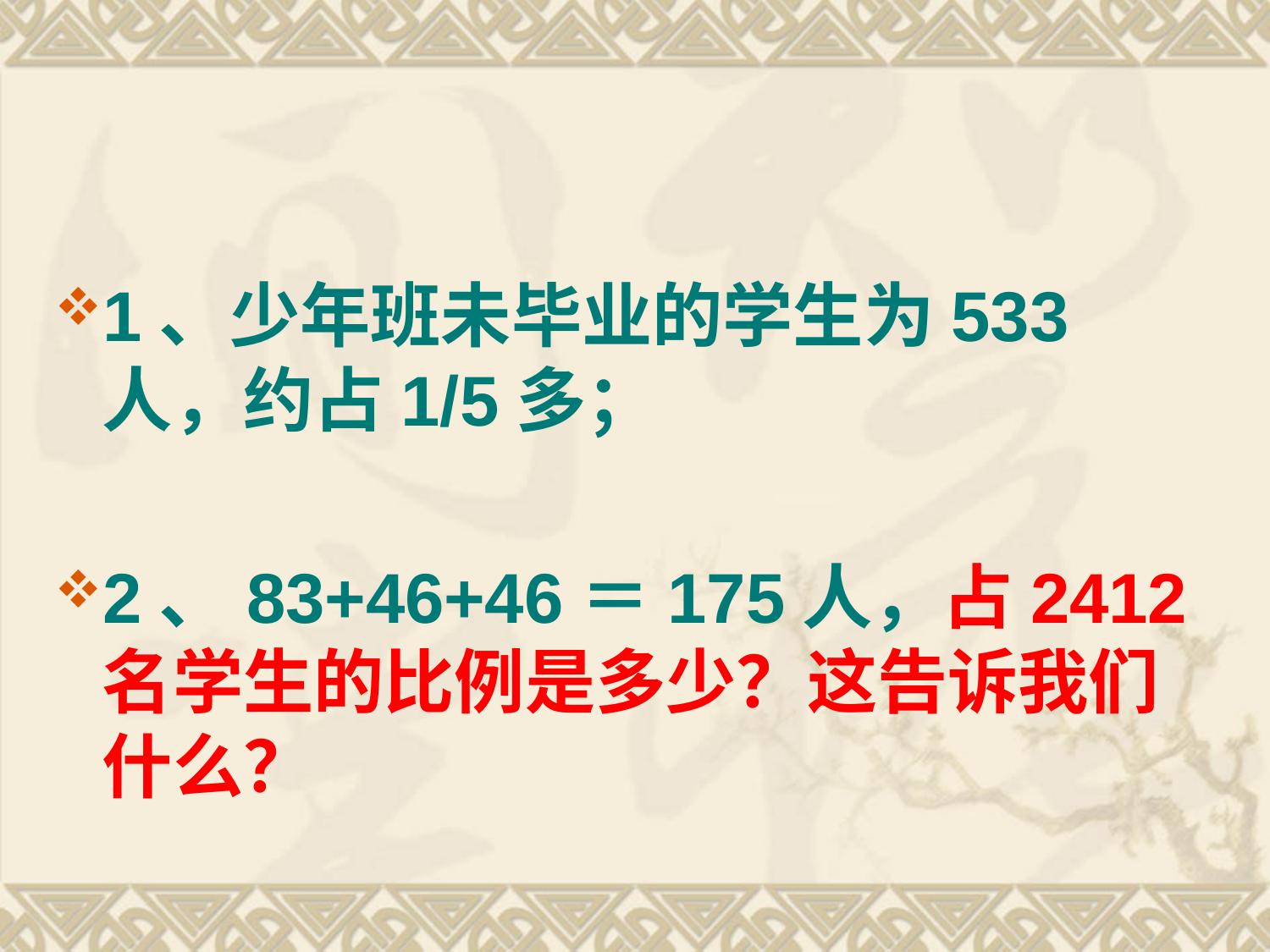

#
1、少年班未毕业的学生为533人，约占1/5多；

2、83+46+46＝175人，占2412名学生的比例是多少？这告诉我们什么？